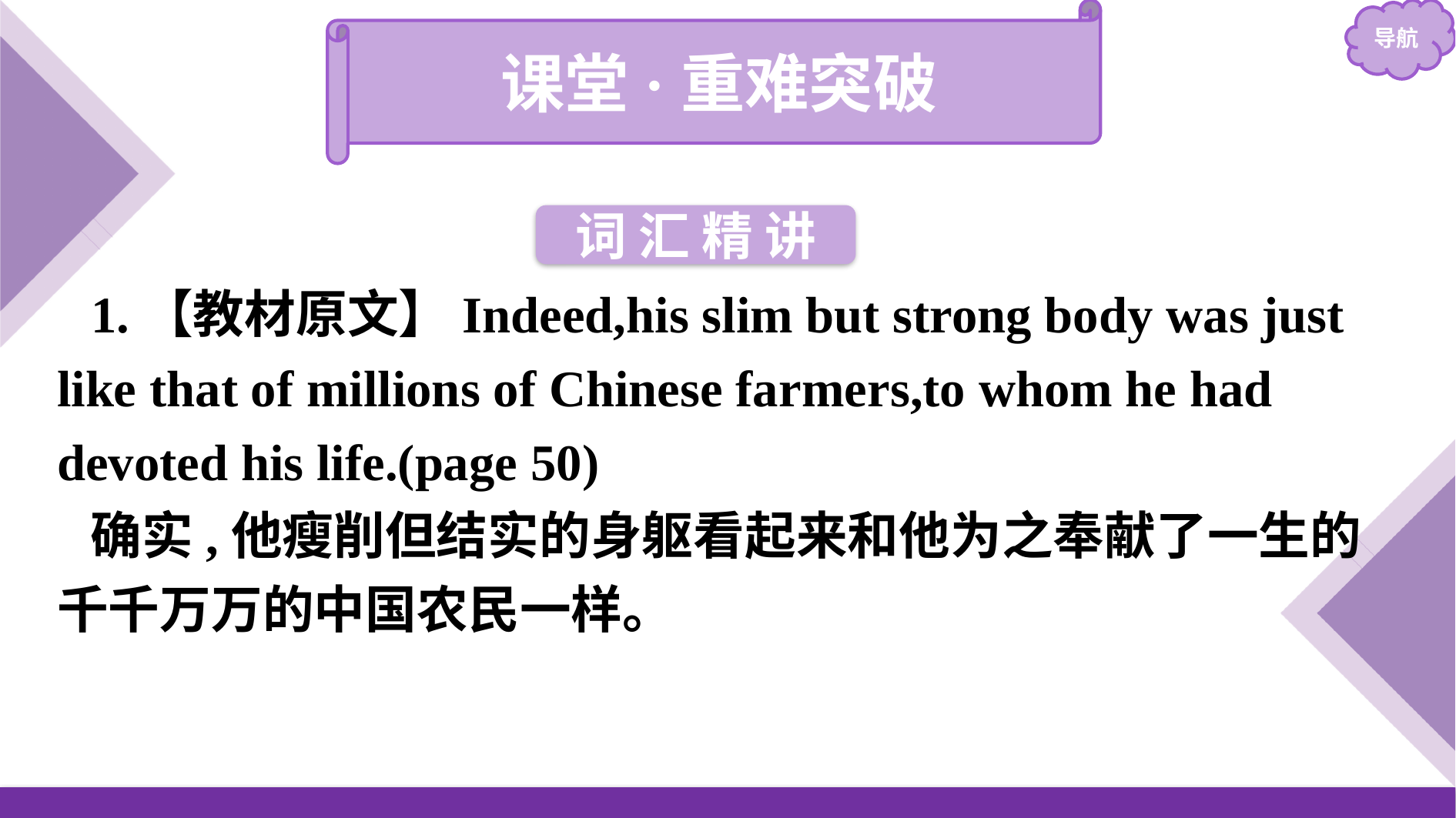

课堂·重难突破
词 汇 精 讲
1.【教材原文】Indeed,his slim but strong body was just like that of millions of Chinese farmers,to whom he had devoted his life.(page 50)
确实,他瘦削但结实的身躯看起来和他为之奉献了一生的千千万万的中国农民一样。